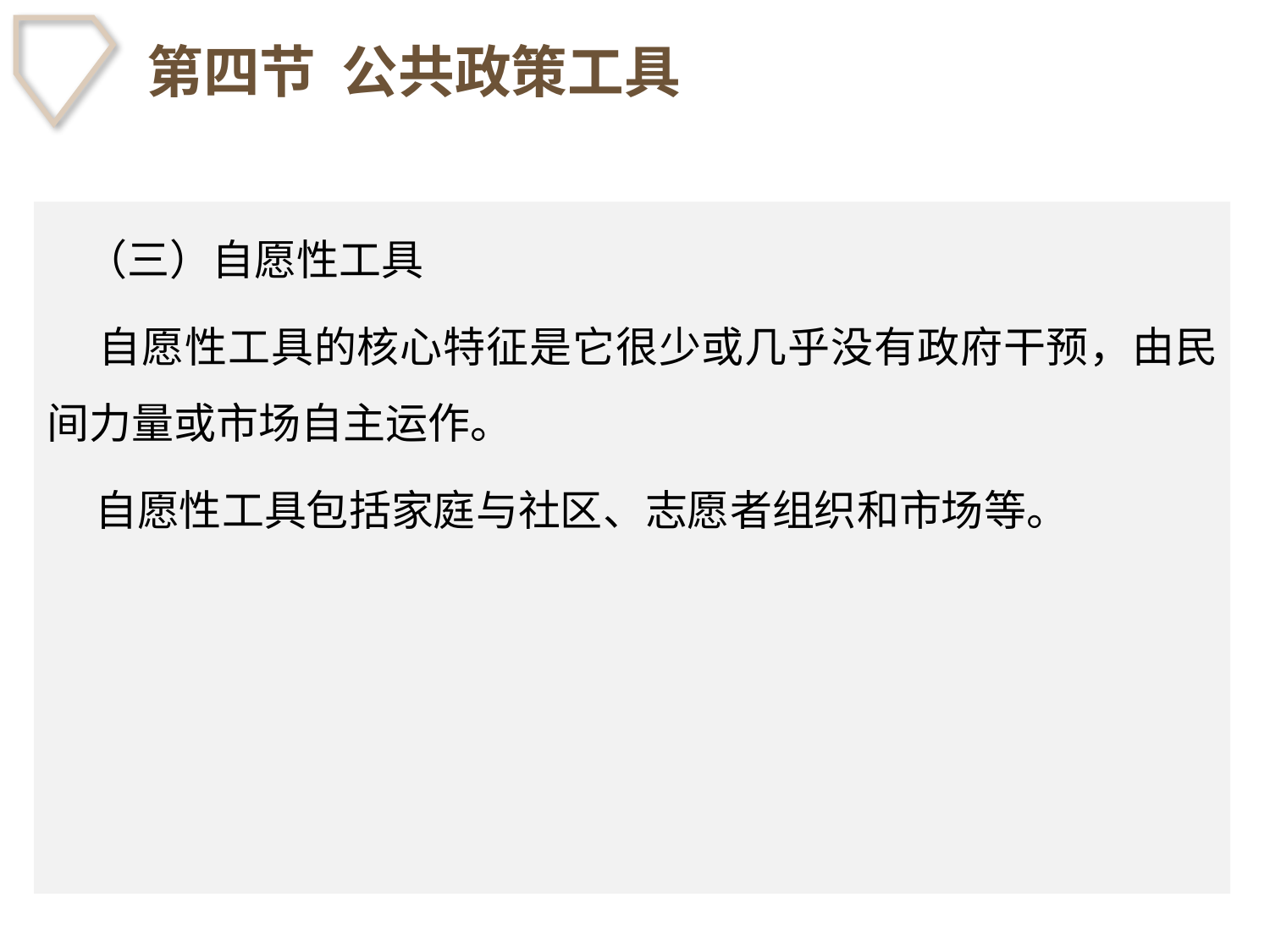

# 第四节  公共政策工具
   （三）自愿性工具
    自愿性工具的核心特征是它很少或几乎没有政府干预，由民间力量或市场自主运作。
    自愿性工具包括家庭与社区、志愿者组织和市场等。